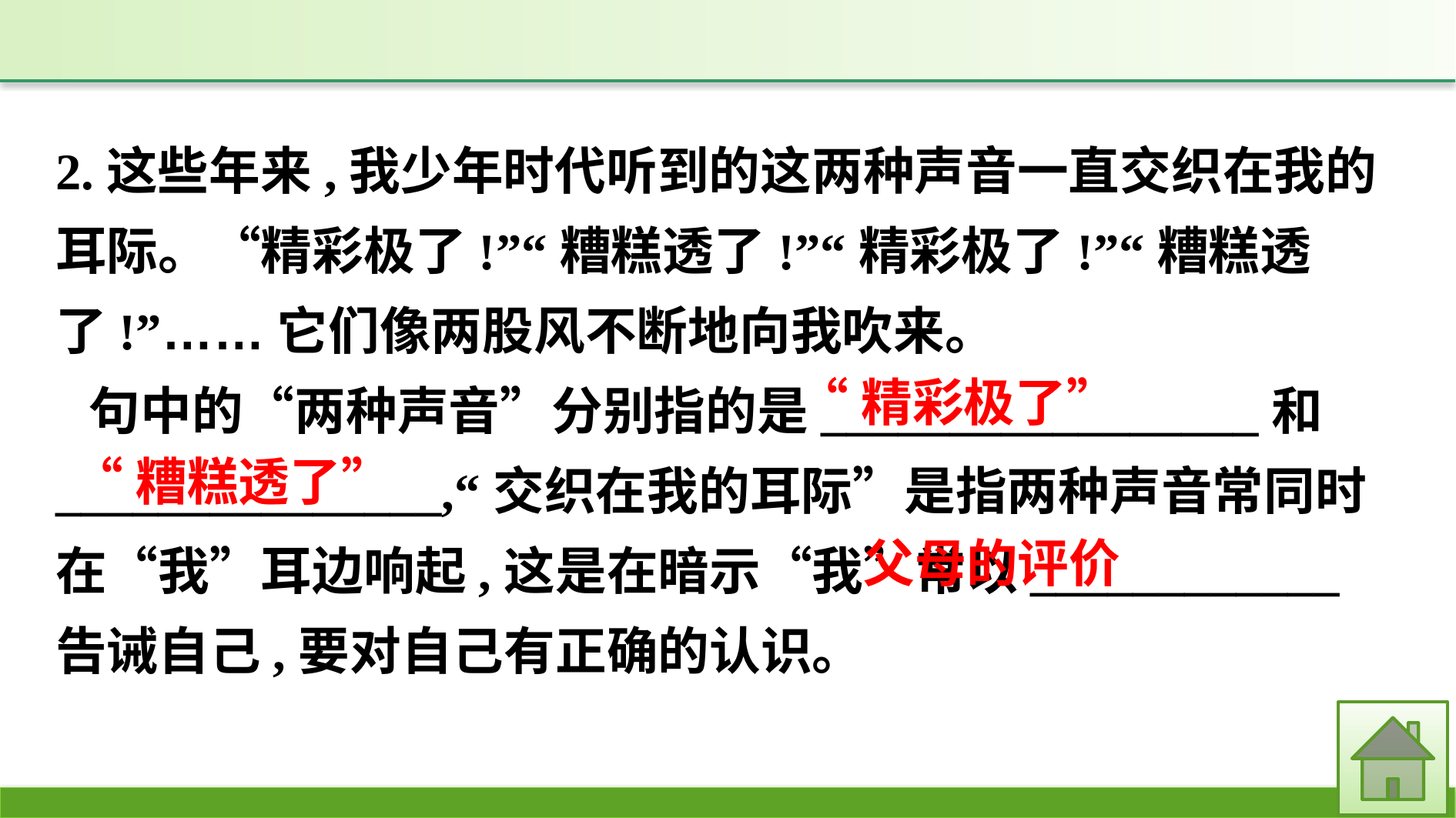

2.这些年来,我少年时代听到的这两种声音一直交织在我的耳际。“精彩极了!”“糟糕透了!”“精彩极了!”“糟糕透了!”……它们像两股风不断地向我吹来。
句中的“两种声音”分别指的是_________________和_______________,“交织在我的耳际”是指两种声音常同时在“我”耳边响起,这是在暗示“我”常以____________告诫自己,要对自己有正确的认识。
“精彩极了”
“糟糕透了”
父母的评价